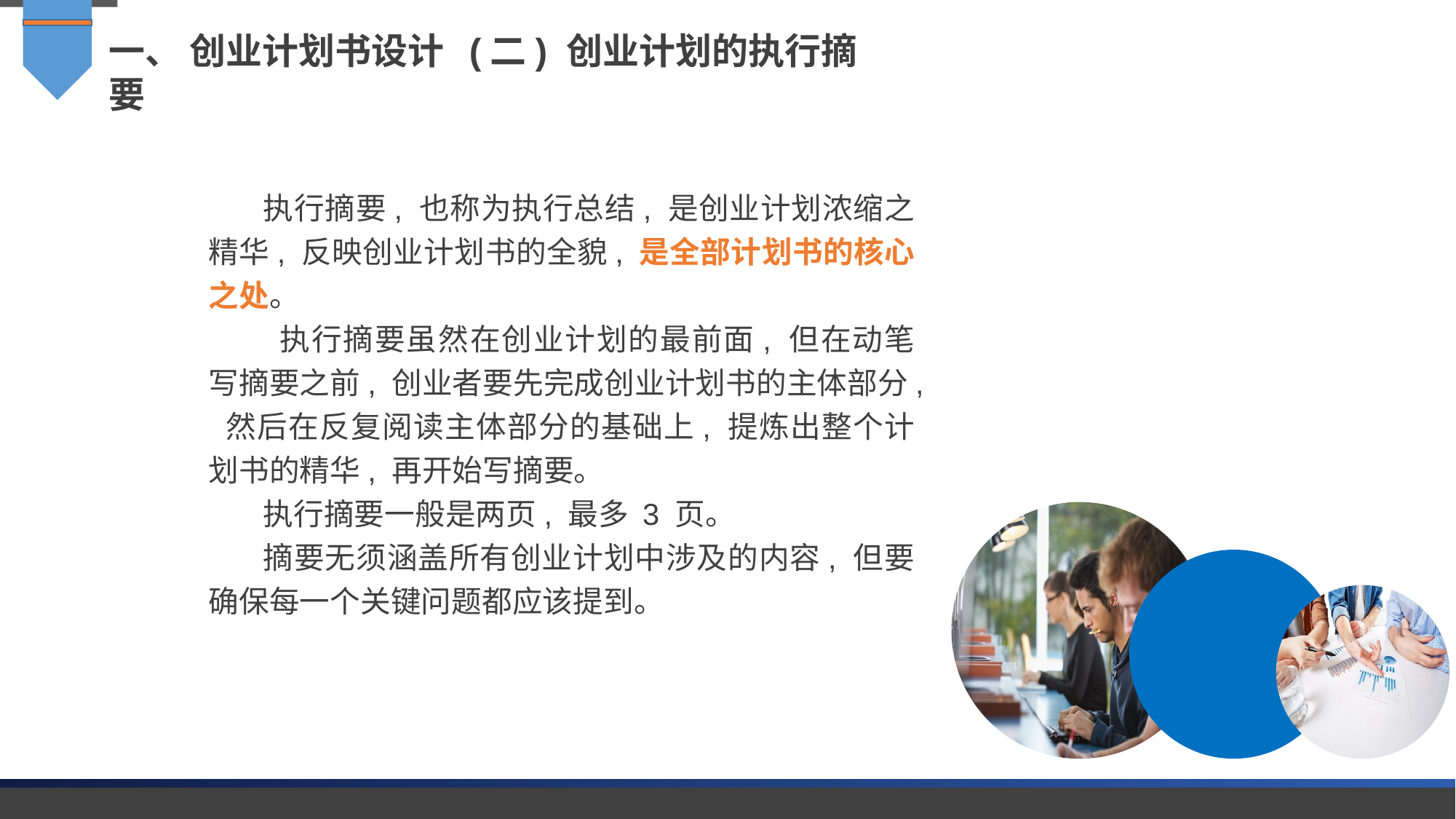

一、 创业计划书设计  (二) 创业计划的执行摘要
执行摘要, 也称为执行总结, 是创业计划浓缩之精华, 反映创业计划书的全貌, 是全部计划书的核心之处。
 执行摘要虽然在创业计划的最前面, 但在动笔写摘要之前, 创业者要先完成创业计划书的主体部分, 然后在反复阅读主体部分的基础上, 提炼出整个计划书的精华, 再开始写摘要。
执行摘要一般是两页, 最多 3 页。
摘要无须涵盖所有创业计划中涉及的内容, 但要确保每一个关键问题都应该提到。